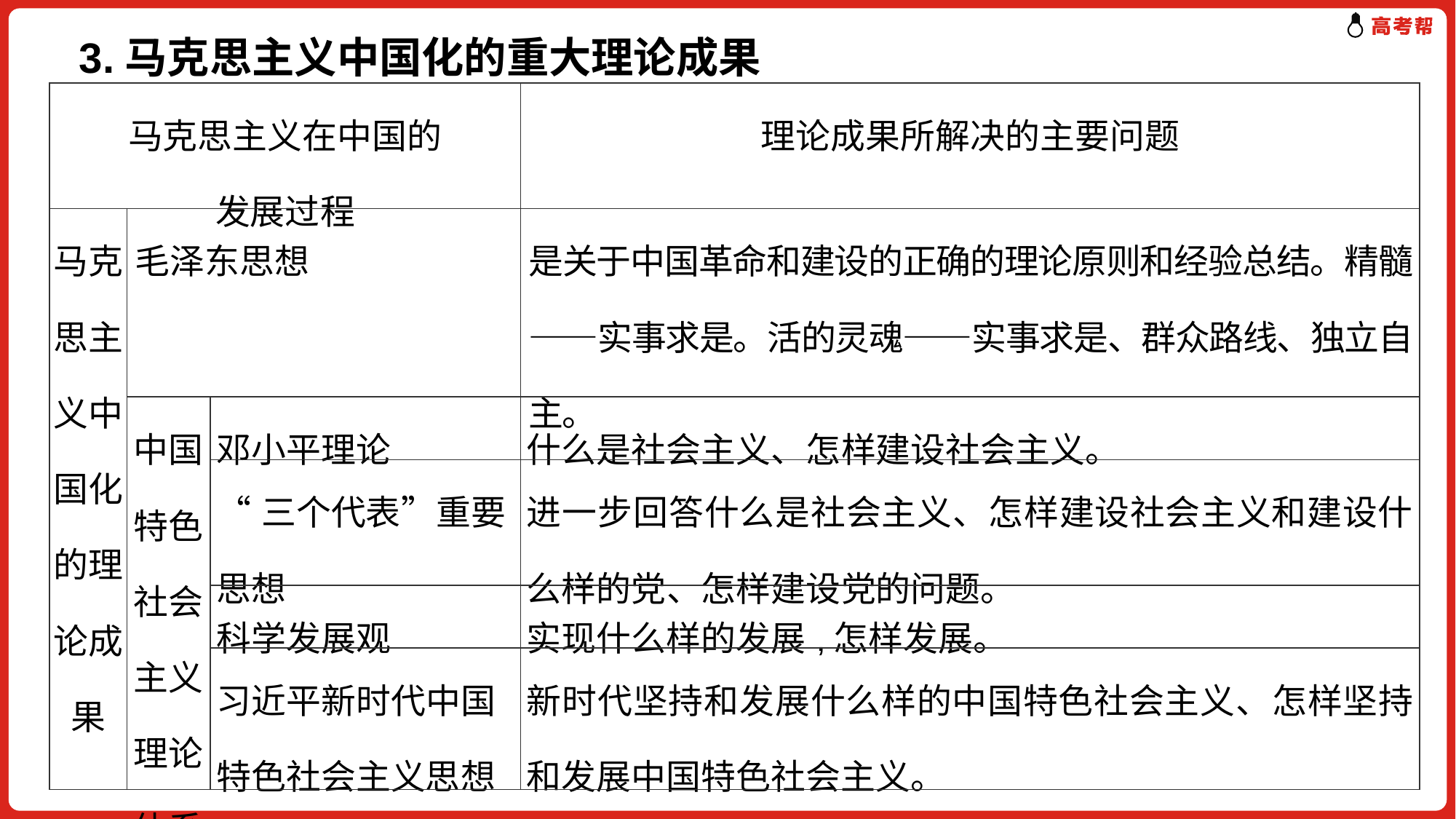

3.马克思主义中国化的重大理论成果
| 马克思主义在中国的 发展过程 |  |  | 理论成果所解决的主要问题 |
| --- | --- | --- | --- |
| 马克思主义中国化的理论成果 | 毛泽东思想 |  | 是关于中国革命和建设的正确的理论原则和经验总结。精髓——实事求是。活的灵魂——实事求是、群众路线、独立自主。 |
|  | 中国特色社会主义理论体系 | 邓小平理论 | 什么是社会主义、怎样建设社会主义。 |
|  |  | “三个代表”重要思想 | 进一步回答什么是社会主义、怎样建设社会主义和建设什么样的党、怎样建设党的问题。 |
|  |  | 科学发展观 | 实现什么样的发展,怎样发展。 |
|  |  | 习近平新时代中国特色社会主义思想 | 新时代坚持和发展什么样的中国特色社会主义、怎样坚持和发展中国特色社会主义。 |